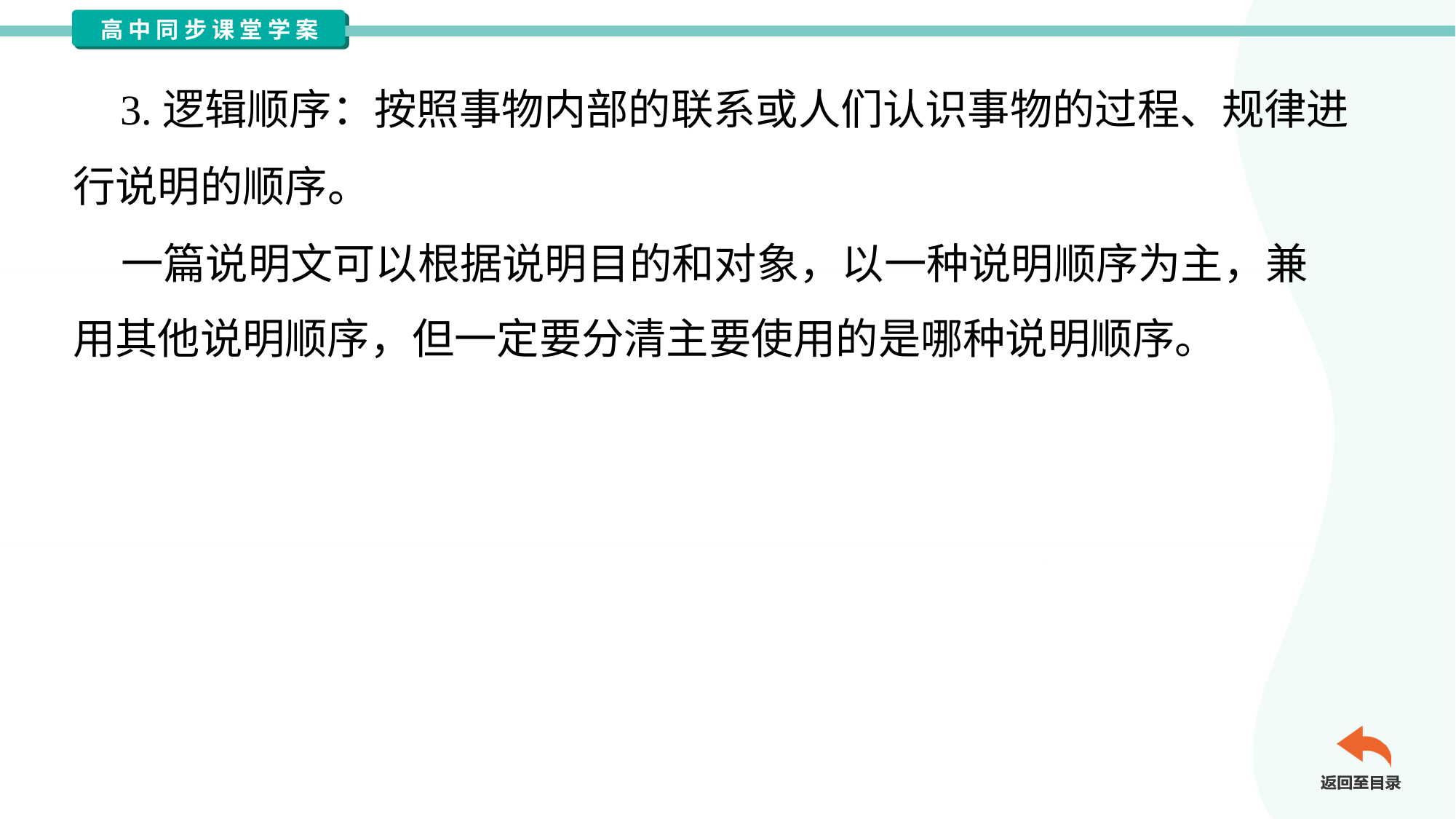

3.逻辑顺序：按照事物内部的联系或人们认识事物的过程、规律进
行说明的顺序。
    一篇说明文可以根据说明目的和对象，以一种说明顺序为主，兼
用其他说明顺序，但一定要分清主要使用的是哪种说明顺序。